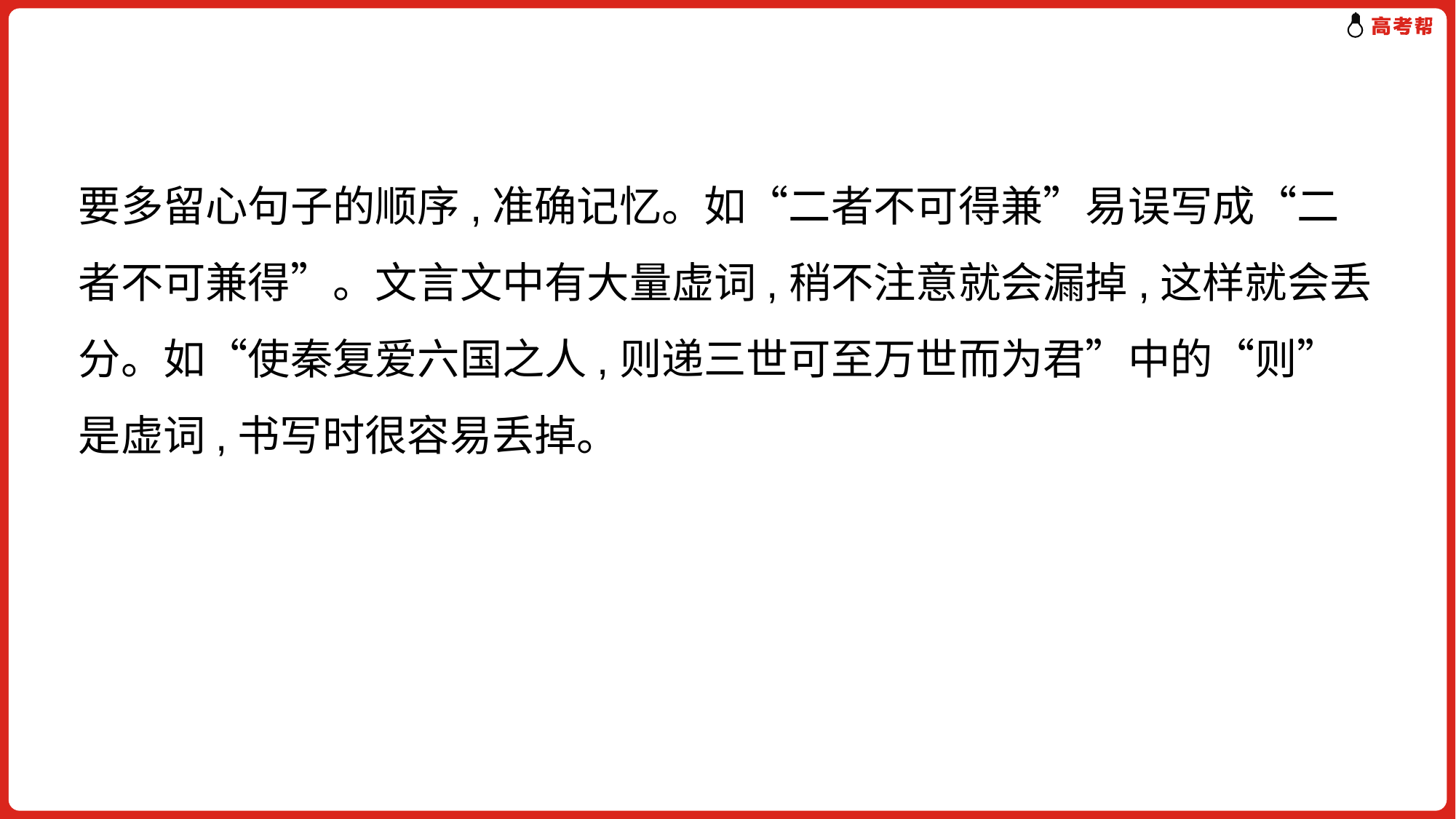

要多留心句子的顺序,准确记忆。如“二者不可得兼”易误写成“二者不可兼得”。文言文中有大量虚词,稍不注意就会漏掉,这样就会丢分。如“使秦复爱六国之人,则递三世可至万世而为君”中的“则”是虚词,书写时很容易丢掉。